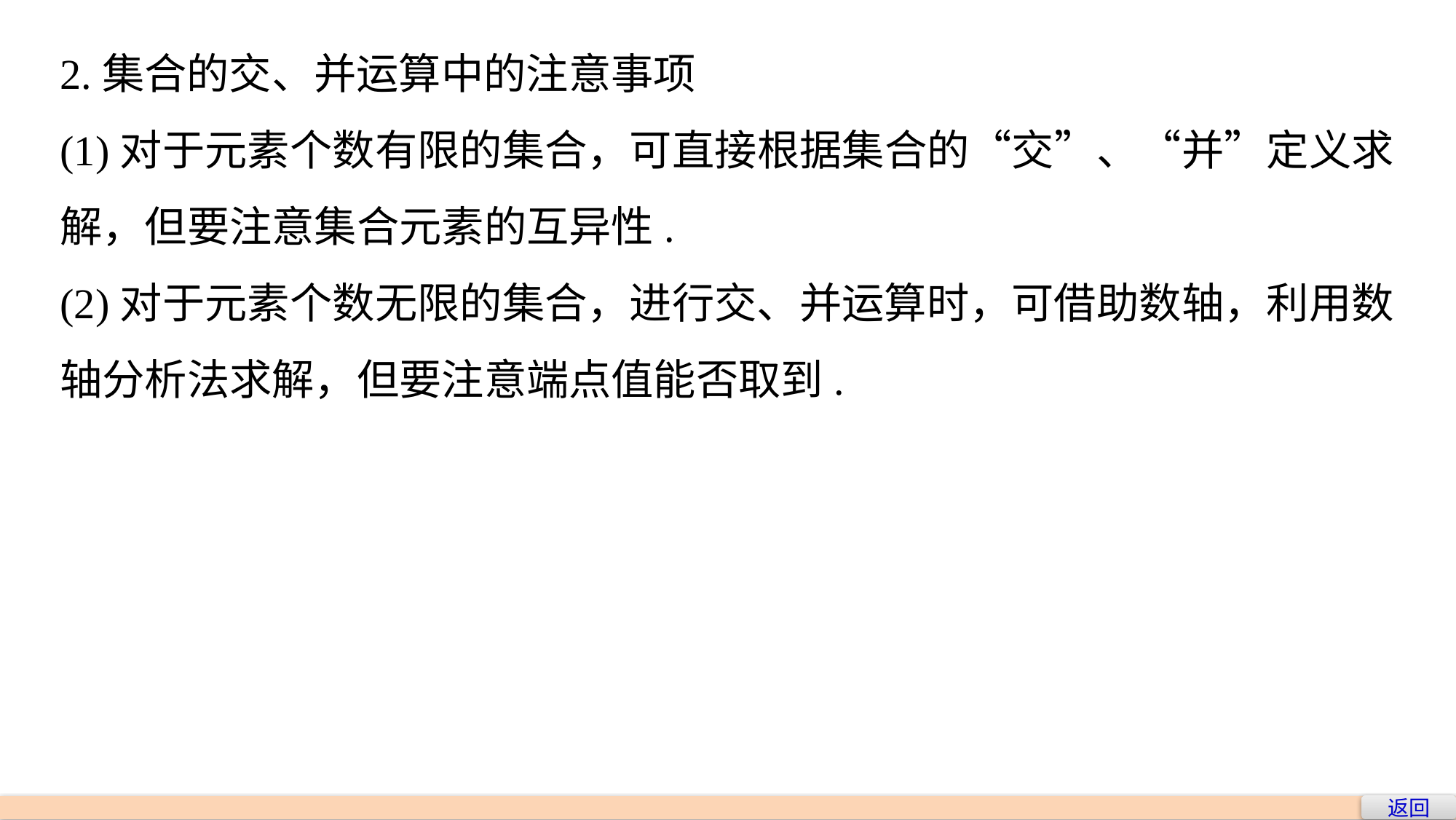

2.集合的交、并运算中的注意事项
(1)对于元素个数有限的集合，可直接根据集合的“交”、“并”定义求解，但要注意集合元素的互异性.
(2)对于元素个数无限的集合，进行交、并运算时，可借助数轴，利用数轴分析法求解，但要注意端点值能否取到.
返回